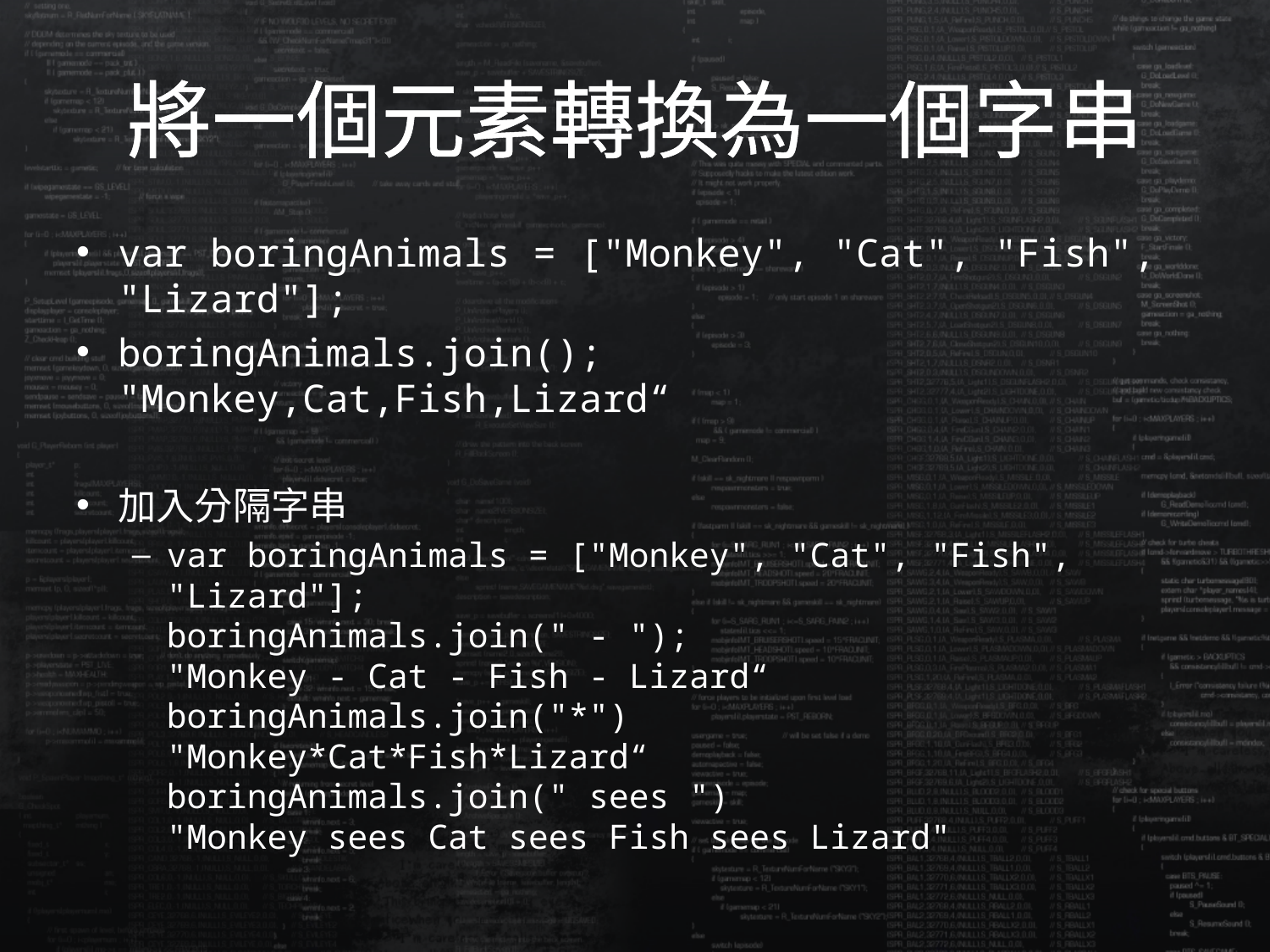

# 將一個元素轉換為一個字串
var boringAnimals = ["Monkey", "Cat", "Fish", "Lizard"];
boringAnimals.join();
"Monkey,Cat,Fish,Lizard“

加入分隔字串
var boringAnimals = ["Monkey", "Cat", "Fish", "Lizard"];
boringAnimals.join(" - ");
"Monkey - Cat - Fish - Lizard“
boringAnimals.join("*")
"Monkey*Cat*Fish*Lizard“
boringAnimals.join(" sees ")
"Monkey sees Cat sees Fish sees Lizard"